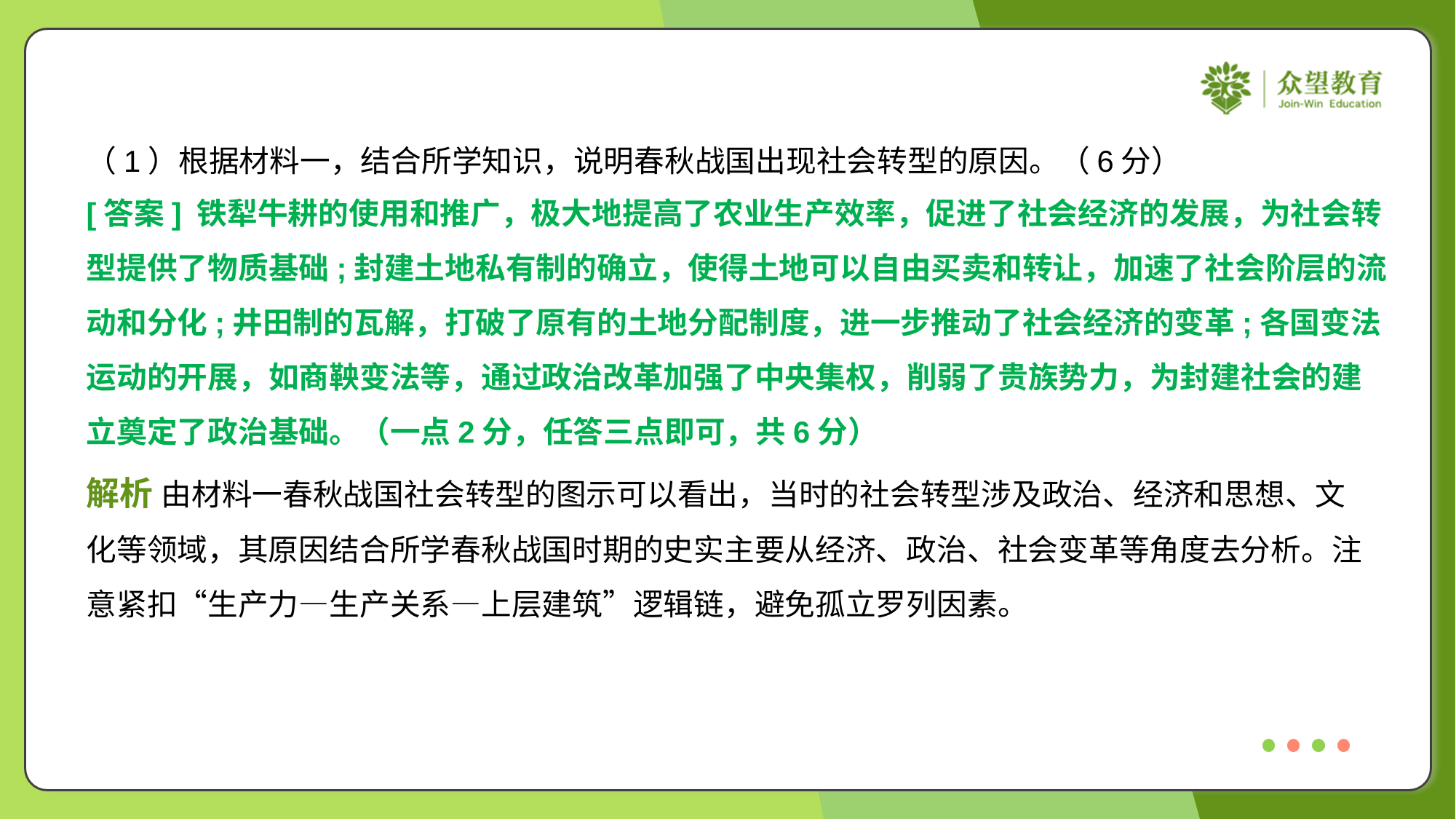

（1）根据材料一，结合所学知识，说明春秋战国出现社会转型的原因。（6分）
[答案] 铁犁牛耕的使用和推广，极大地提高了农业生产效率，促进了社会经济的发展，为社会转
型提供了物质基础;封建土地私有制的确立，使得土地可以自由买卖和转让，加速了社会阶层的流
动和分化;井田制的瓦解，打破了原有的土地分配制度，进一步推动了社会经济的变革;各国变法
运动的开展，如商鞅变法等，通过政治改革加强了中央集权，削弱了贵族势力，为封建社会的建
立奠定了政治基础。（一点2分，任答三点即可，共6分）
解析 由材料一春秋战国社会转型的图示可以看出，当时的社会转型涉及政治、经济和思想、文
化等领域，其原因结合所学春秋战国时期的史实主要从经济、政治、社会变革等角度去分析。注
意紧扣“生产力—生产关系—上层建筑”逻辑链，避免孤立罗列因素。